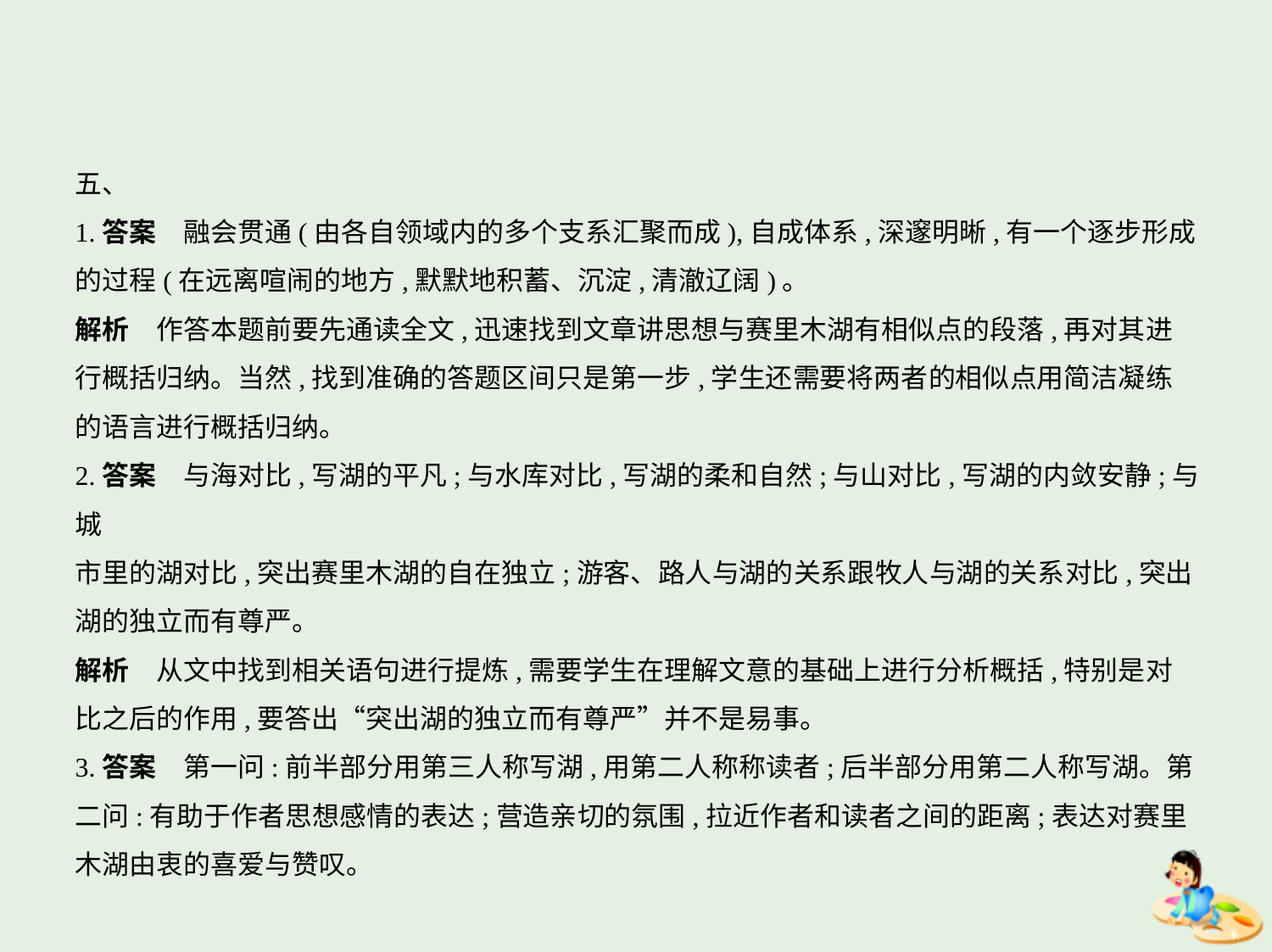

五、
1.答案　融会贯通(由各自领域内的多个支系汇聚而成),自成体系,深邃明晰,有一个逐步形成
的过程(在远离喧闹的地方,默默地积蓄、沉淀,清澈辽阔)。
解析　作答本题前要先通读全文,迅速找到文章讲思想与赛里木湖有相似点的段落,再对其进
行概括归纳。当然,找到准确的答题区间只是第一步,学生还需要将两者的相似点用简洁凝练
的语言进行概括归纳。
2.答案　与海对比,写湖的平凡;与水库对比,写湖的柔和自然;与山对比,写湖的内敛安静;与城
市里的湖对比,突出赛里木湖的自在独立;游客、路人与湖的关系跟牧人与湖的关系对比,突出
湖的独立而有尊严。
解析　从文中找到相关语句进行提炼,需要学生在理解文意的基础上进行分析概括,特别是对
比之后的作用,要答出“突出湖的独立而有尊严”并不是易事。
3.答案　第一问:前半部分用第三人称写湖,用第二人称称读者;后半部分用第二人称写湖。第
二问:有助于作者思想感情的表达;营造亲切的氛围,拉近作者和读者之间的距离;表达对赛里
木湖由衷的喜爱与赞叹。